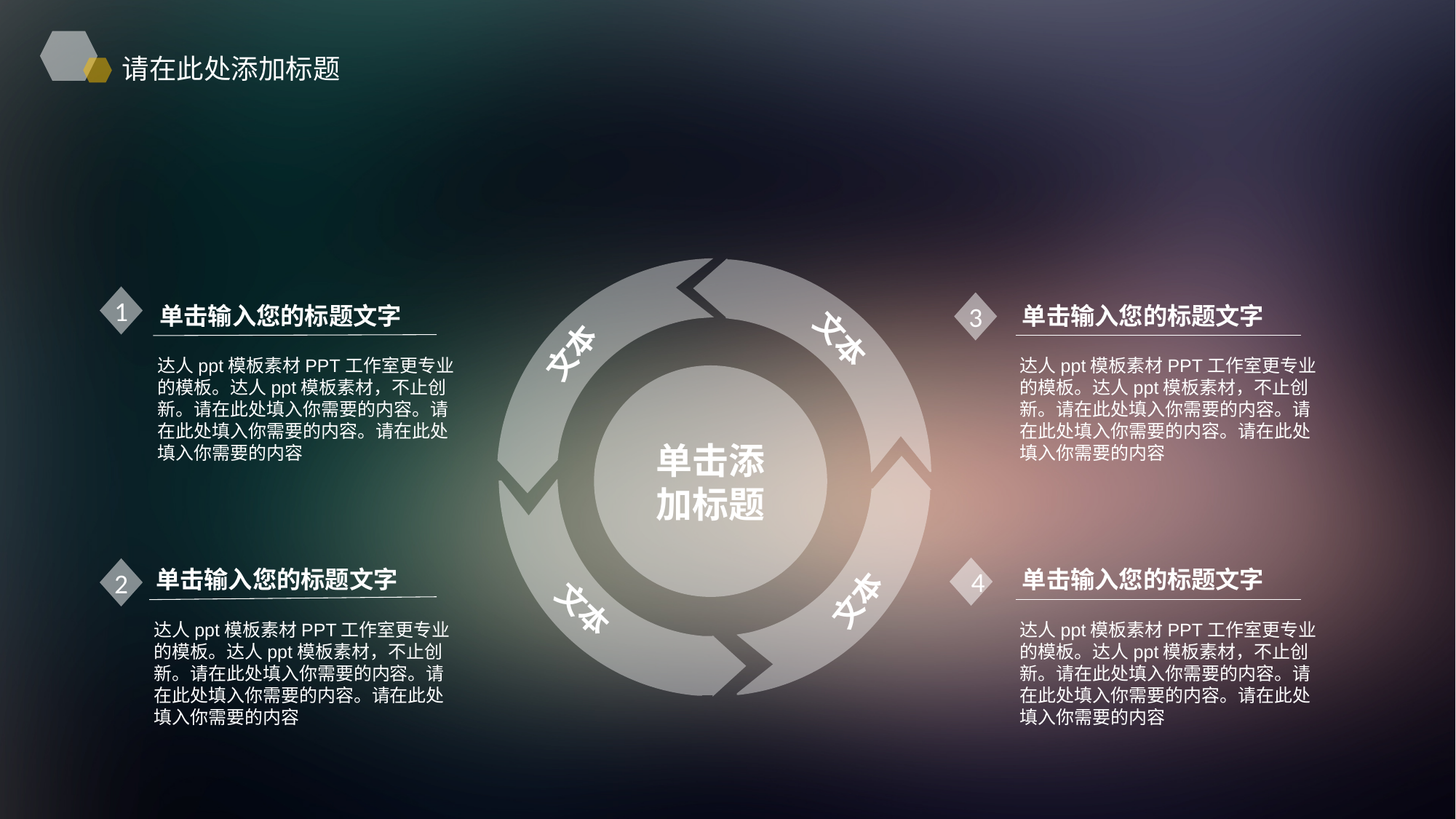

请在此处添加标题

文本
文本
单击添加标题
文本
文本
1
3
单击输入您的标题文字
单击输入您的标题文字
达人ppt模板素材PPT工作室更专业的模板。达人ppt模板素材，不止创新。请在此处填入你需要的内容。请在此处填入你需要的内容。请在此处填入你需要的内容
达人ppt模板素材PPT工作室更专业的模板。达人ppt模板素材，不止创新。请在此处填入你需要的内容。请在此处填入你需要的内容。请在此处填入你需要的内容
4
2
单击输入您的标题文字
单击输入您的标题文字
达人ppt模板素材PPT工作室更专业的模板。达人ppt模板素材，不止创新。请在此处填入你需要的内容。请在此处填入你需要的内容。请在此处填入你需要的内容
达人ppt模板素材PPT工作室更专业的模板。达人ppt模板素材，不止创新。请在此处填入你需要的内容。请在此处填入你需要的内容。请在此处填入你需要的内容